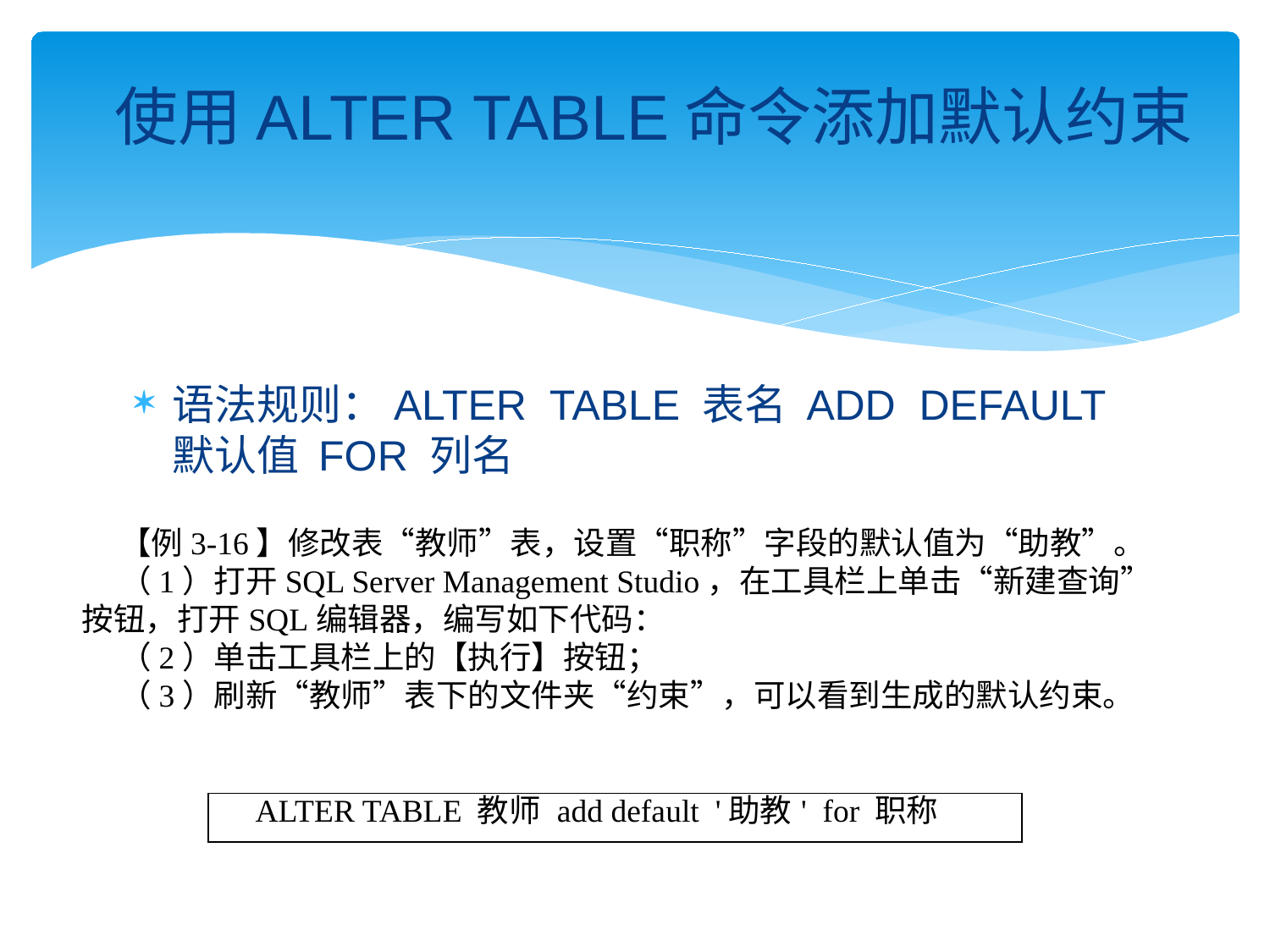

# 使用ALTER TABLE命令添加默认约束
语法规则：ALTER  TABLE 表名 ADD  DEFAULT  默认值 FOR 列名
【例3-16】修改表“教师”表，设置“职称”字段的默认值为“助教”。
（1）打开SQL Server Management Studio，在工具栏上单击“新建查询”按钮，打开SQL编辑器，编写如下代码：
（2）单击工具栏上的【执行】按钮；
（3）刷新“教师”表下的文件夹“约束”，可以看到生成的默认约束。
| ALTER TABLE 教师 add default '助教' for 职称 |
| --- |